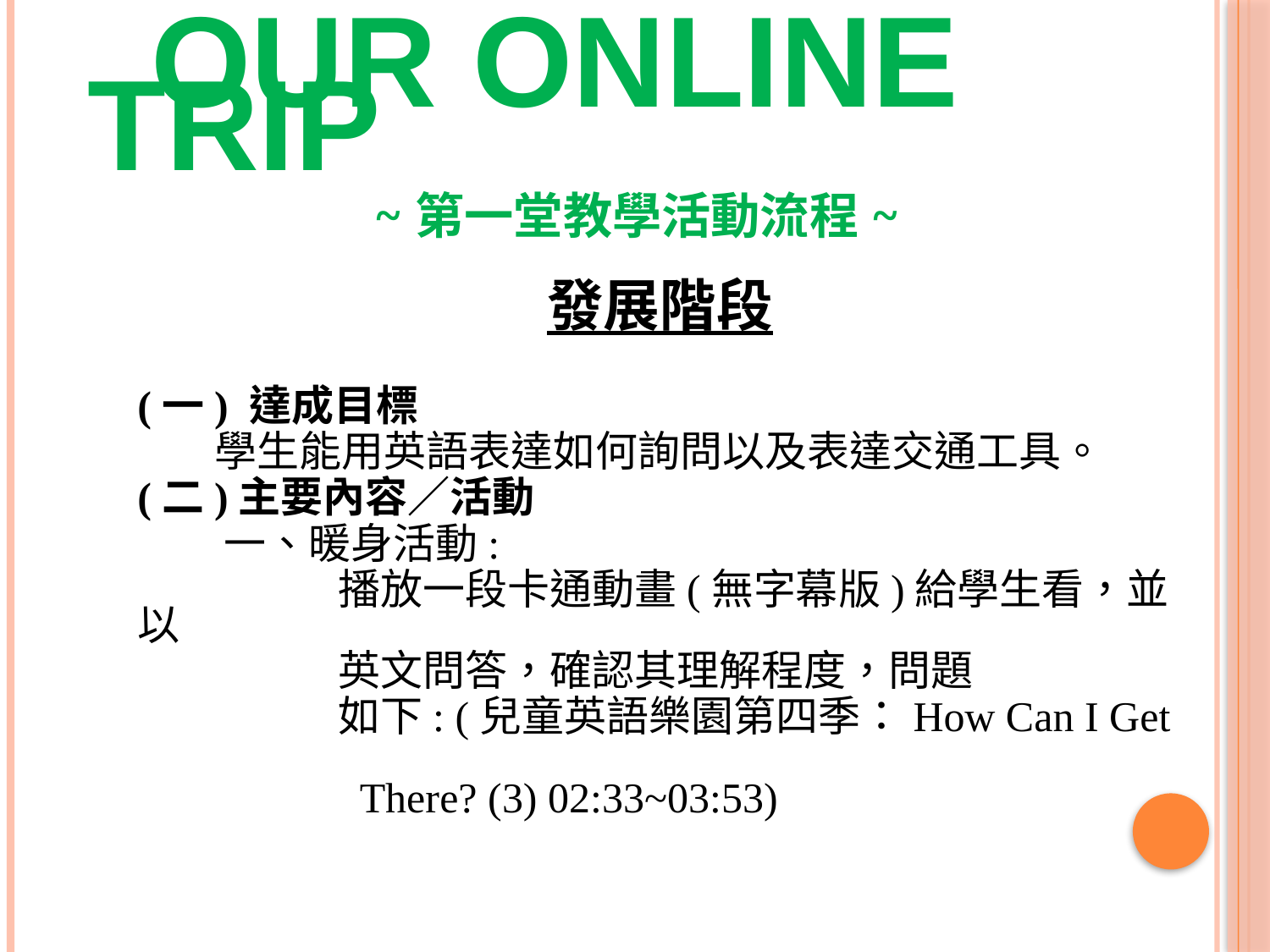

# OUR ONLINE TRIP ~第一堂教學活動流程~
發展階段

(一) 達成目標
       學生能用英語表達如何詢問以及表達交通工具。
(二)主要內容／活動
        一、暖身活動:
                    播放一段卡通動畫(無字幕版)給學生看，並以
                    英文問答，確認其理解程度，問題
                    如下: (兒童英語樂園第四季：How Can I Get
                     There? (3) 02:33~03:53)